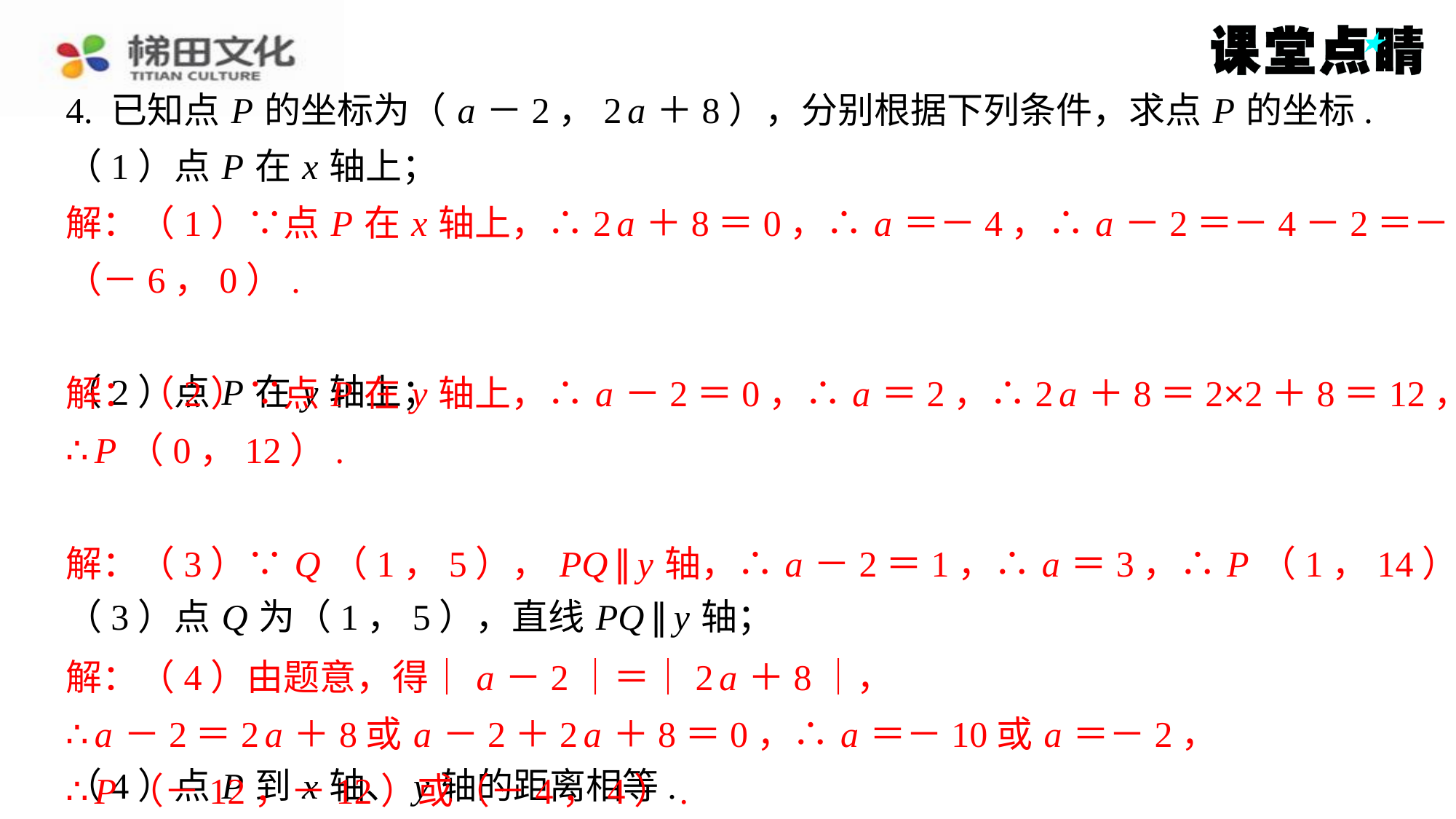

4. 已知点 P 的坐标为（ a －2，2 a ＋8），分别根据下列条件，求点 P 的坐标.
（1）点 P 在 x 轴上；
解：（1）∵点 P 在 x 轴上，∴2 a ＋8＝0，∴ a ＝－4，∴ a －2＝－4－2＝－6，∴ P
（－6，0）.
（2）点 P 在 y 轴上；
解：（2）∵点 P 在 y 轴上，∴ a －2＝0，∴ a ＝2，∴2 a ＋8＝2×2＋8＝12，
∴ P （0，12）.
（3）点 Q 为（1，5），直线 PQ ∥ y 轴；
解：（3）∵ Q （1，5）， PQ ∥ y 轴，∴ a －2＝1，∴ a ＝3，∴ P （1，14）.
（4）点 P 到 x 轴、 y 轴的距离相等.
解：（4）由题意，得｜ a －2｜＝｜2 a ＋8｜，∴ a －2＝2 a ＋8或 a －2＋2 a ＋8＝
0，∴ a ＝－10或 a ＝－2，∴ P （－12，－12）或（－4，4）.
解：（1）∵点 P 在 x 轴上，∴2 a ＋8＝0，∴ a ＝－4，∴ a －2＝－4－2＝－6，∴ P
（－6，0）.
解：（2）∵点 P 在 y 轴上，∴ a －2＝0，∴ a ＝2，∴2 a ＋8＝2×2＋8＝12，
∴ P （0，12）.
解：（3）∵ Q （1，5）， PQ ∥ y 轴，∴ a －2＝1，∴ a ＝3，∴ P （1，14）.
解：（4）由题意，得｜ a －2｜＝｜2 a ＋8｜，
∴ a －2＝2 a ＋8或 a －2＋2 a ＋8＝0，∴ a ＝－10或 a ＝－2，
∴ P （－12，－12）或（－4，4）.